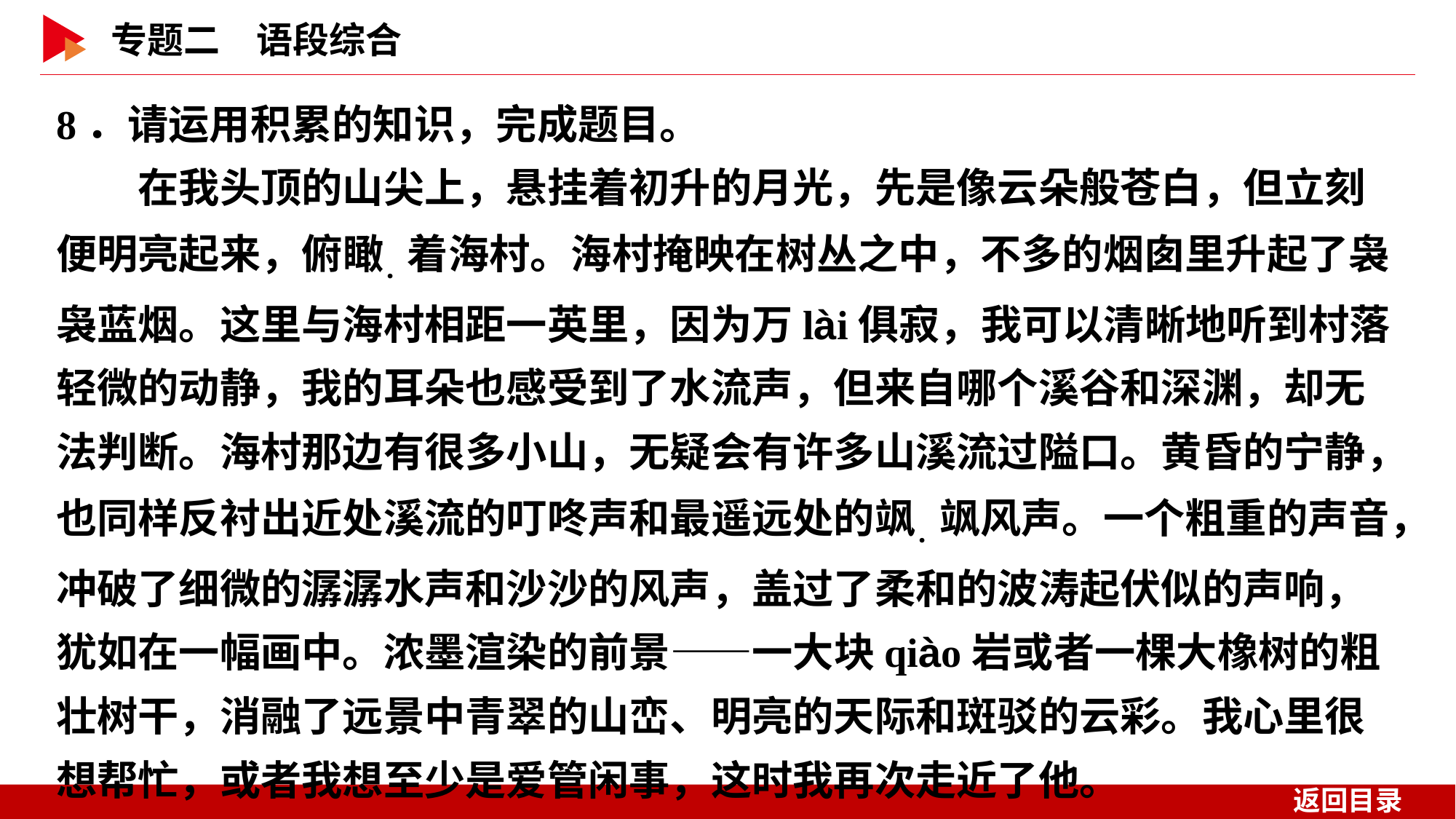

8．请运用积累的知识，完成题目。
　　在我头顶的山尖上，悬挂着初升的月光，先是像云朵般苍白，但立刻便明亮起来，俯瞰．着海村。海村掩映在树丛之中，不多的烟囱里升起了袅袅蓝烟。这里与海村相距一英里，因为万lài俱寂，我可以清晰地听到村落轻微的动静，我的耳朵也感受到了水流声，但来自哪个溪谷和深渊，却无法判断。海村那边有很多小山，无疑会有许多山溪流过隘口。黄昏的宁静，也同样反衬出近处溪流的叮咚声和最遥远处的飒．飒风声。一个粗重的声音，冲破了细微的潺潺水声和沙沙的风声，盖过了柔和的波涛起伏似的声响，犹如在一幅画中。浓墨渲染的前景——一大块qiào岩或者一棵大橡树的粗壮树干，消融了远景中青翠的山峦、明亮的天际和斑驳的云彩。我心里很想帮忙，或者我想至少是爱管闲事，这时我再次走近了他。